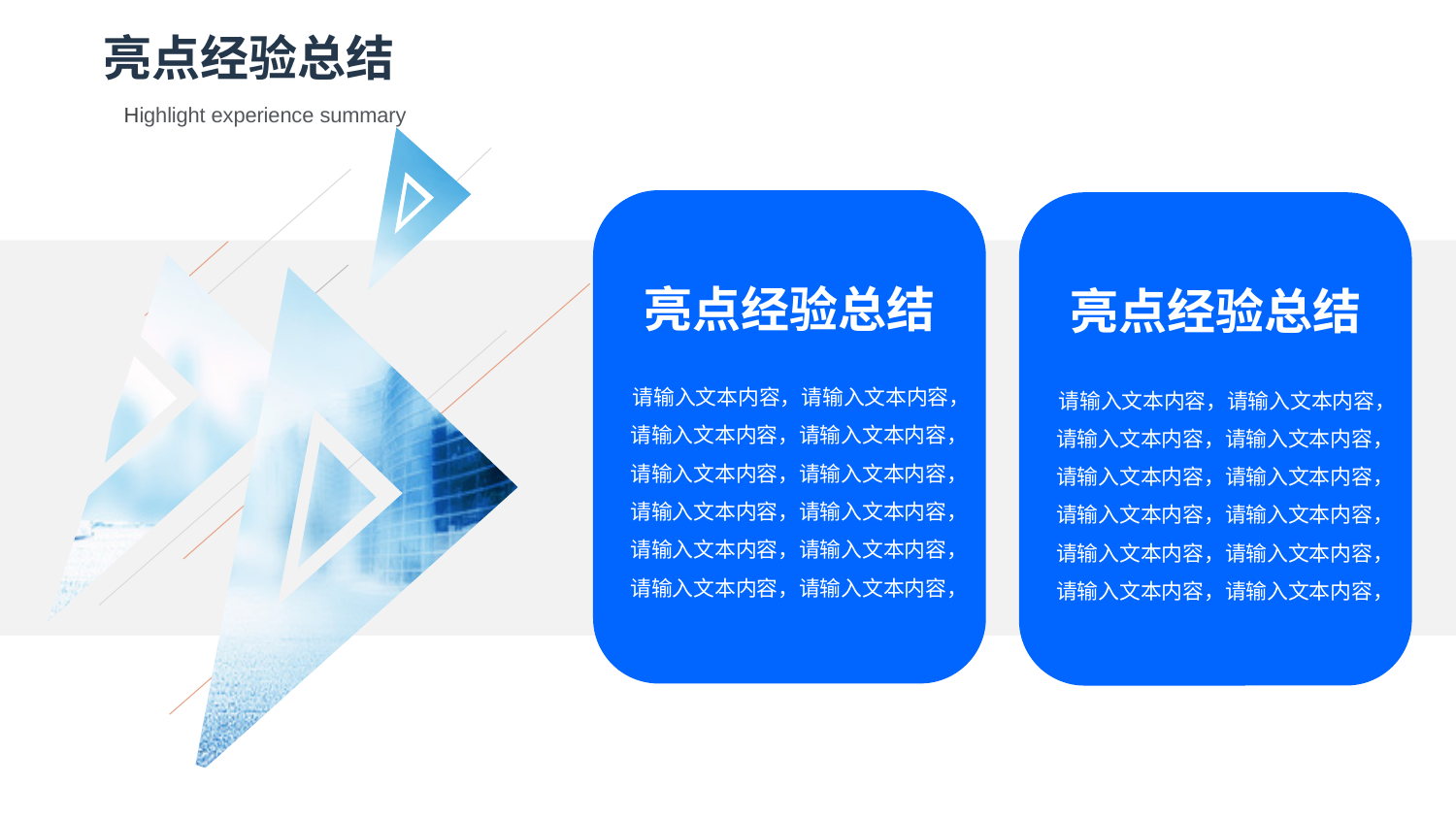

亮点经验总结
Highlight experience summary

亮点经验总结
亮点经验总结
  请输入文本内容，请输入文本内容，
 请输入文本内容，请输入文本内容，
 请输入文本内容，请输入文本内容，
 请输入文本内容，请输入文本内容，
 请输入文本内容，请输入文本内容，
 请输入文本内容，请输入文本内容，

  请输入文本内容，请输入文本内容，
 请输入文本内容，请输入文本内容，
 请输入文本内容，请输入文本内容，
 请输入文本内容，请输入文本内容，
 请输入文本内容，请输入文本内容，
 请输入文本内容，请输入文本内容，